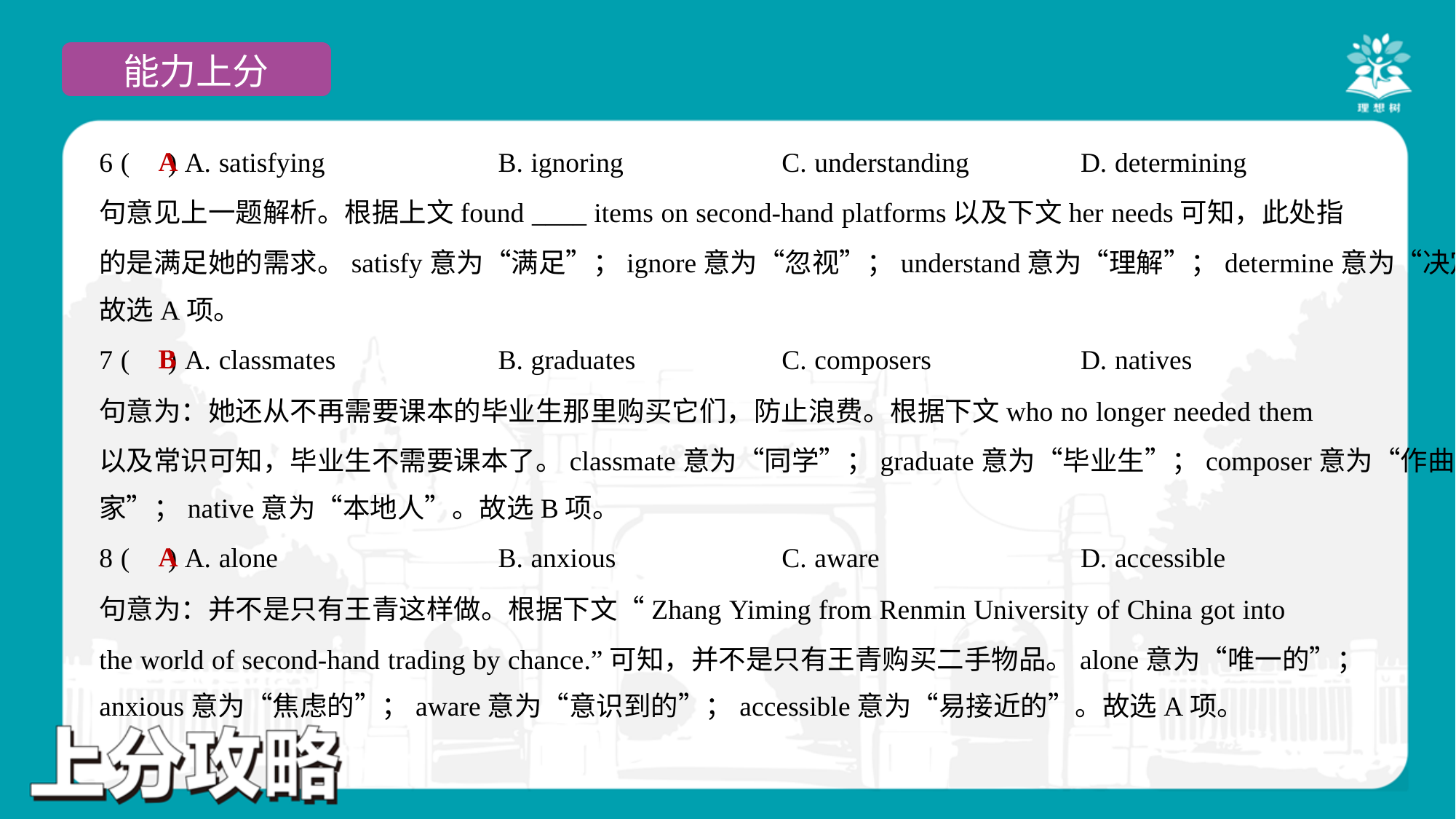

A
6 (     ) A. satisfying	B. ignoring	C. understanding	D. determining
句意见上一题解析。根据上文found ____ items on second-hand platforms以及下文her needs可知，此处指
的是满足她的需求。satisfy意为“满足”；ignore意为“忽视”；understand意为“理解”；determine意为“决定”。
故选A项。
B
7 (     ) A. classmates	B. graduates	C. composers	D. natives
句意为：她还从不再需要课本的毕业生那里购买它们，防止浪费。根据下文who no longer needed them
以及常识可知，毕业生不需要课本了。classmate意为“同学”；graduate意为“毕业生”；composer意为“作曲
家”；native意为“本地人”。故选B项。
A
8 (     ) A. alone	B. anxious	C. aware	D. accessible
句意为：并不是只有王青这样做。根据下文“Zhang Yiming from Renmin University of China got into
the world of second-hand trading by chance.”可知，并不是只有王青购买二手物品。alone意为“唯一的”；
anxious意为“焦虑的”；aware意为“意识到的”；accessible意为“易接近的”。故选A项。